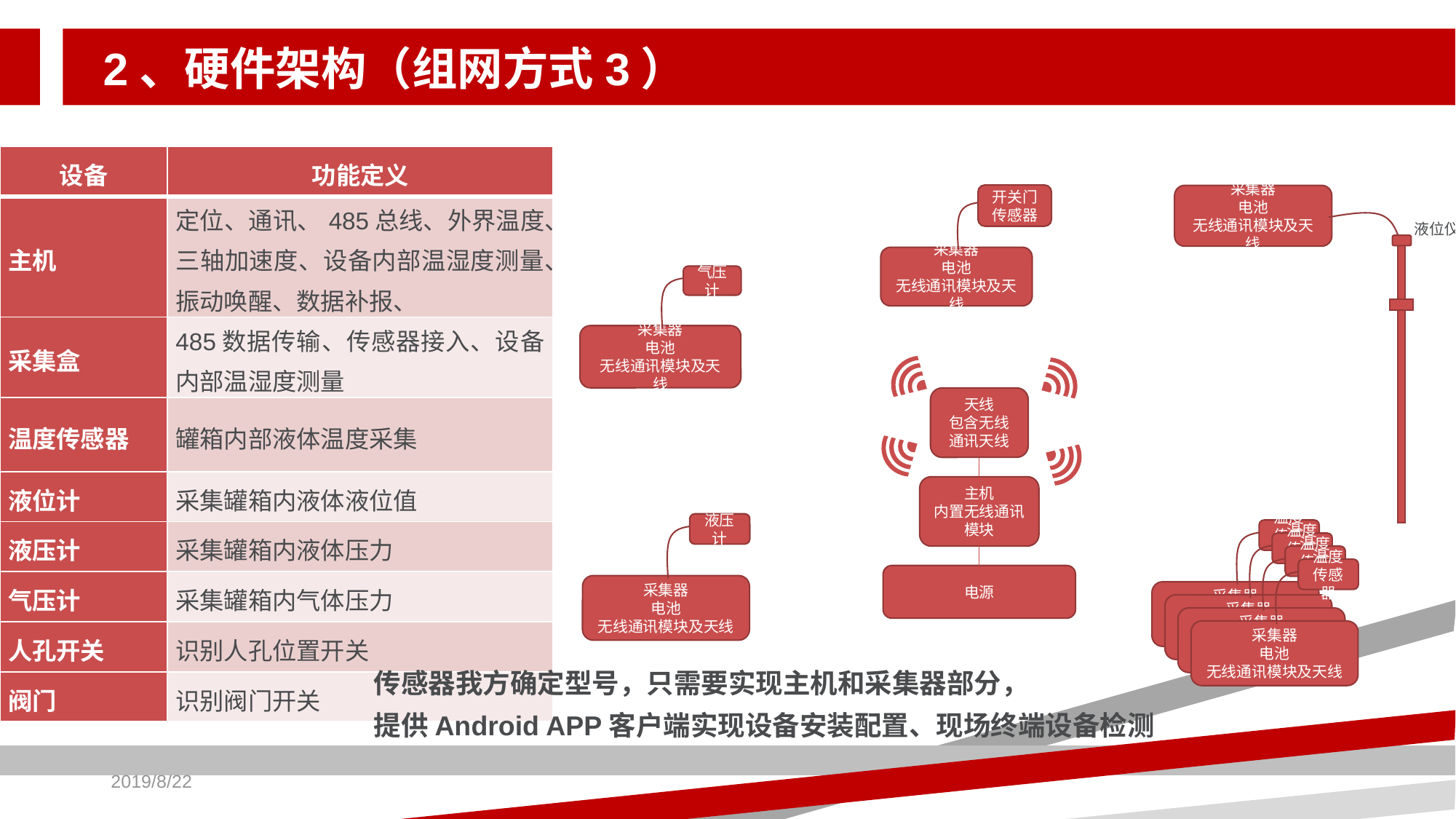

# 2、硬件架构（组网方式3）
| 设备 | 功能定义 |
| --- | --- |
| 主机 | 定位、通讯、485总线、外界温度、三轴加速度、设备内部温湿度测量、振动唤醒、数据补报、 |
| 采集盒 | 485数据传输、传感器接入、设备内部温湿度测量 |
| 温度传感器 | 罐箱内部液体温度采集 |
| 液位计 | 采集罐箱内液体液位值 |
| 液压计 | 采集罐箱内液体压力 |
| 气压计 | 采集罐箱内气体压力 |
| 人孔开关 | 识别人孔位置开关 |
| 阀门 | 识别阀门开关 |
开关门
传感器

采集器
电池
无线通讯模块及天线
采集器
电池
无线通讯模块及天线

液位仪

气压计

采集器
电池
无线通讯模块及天线

天线
包含无线通讯天线
主机
内置无线通讯模块
电源

液压计

采集器
电池
无线通讯模块及天线
温度传感器

采集器
电池
无线通讯模块及天线
温度传感器

采集器
电池
无线通讯模块及天线
温度传感器

采集器
电池
无线通讯模块及天线
温度传感器

采集器
电池
无线通讯模块及天线
传感器我方确定型号，只需要实现主机和采集器部分，
提供Android APP客户端实现设备安装配置、现场终端设备检测
2019/8/22